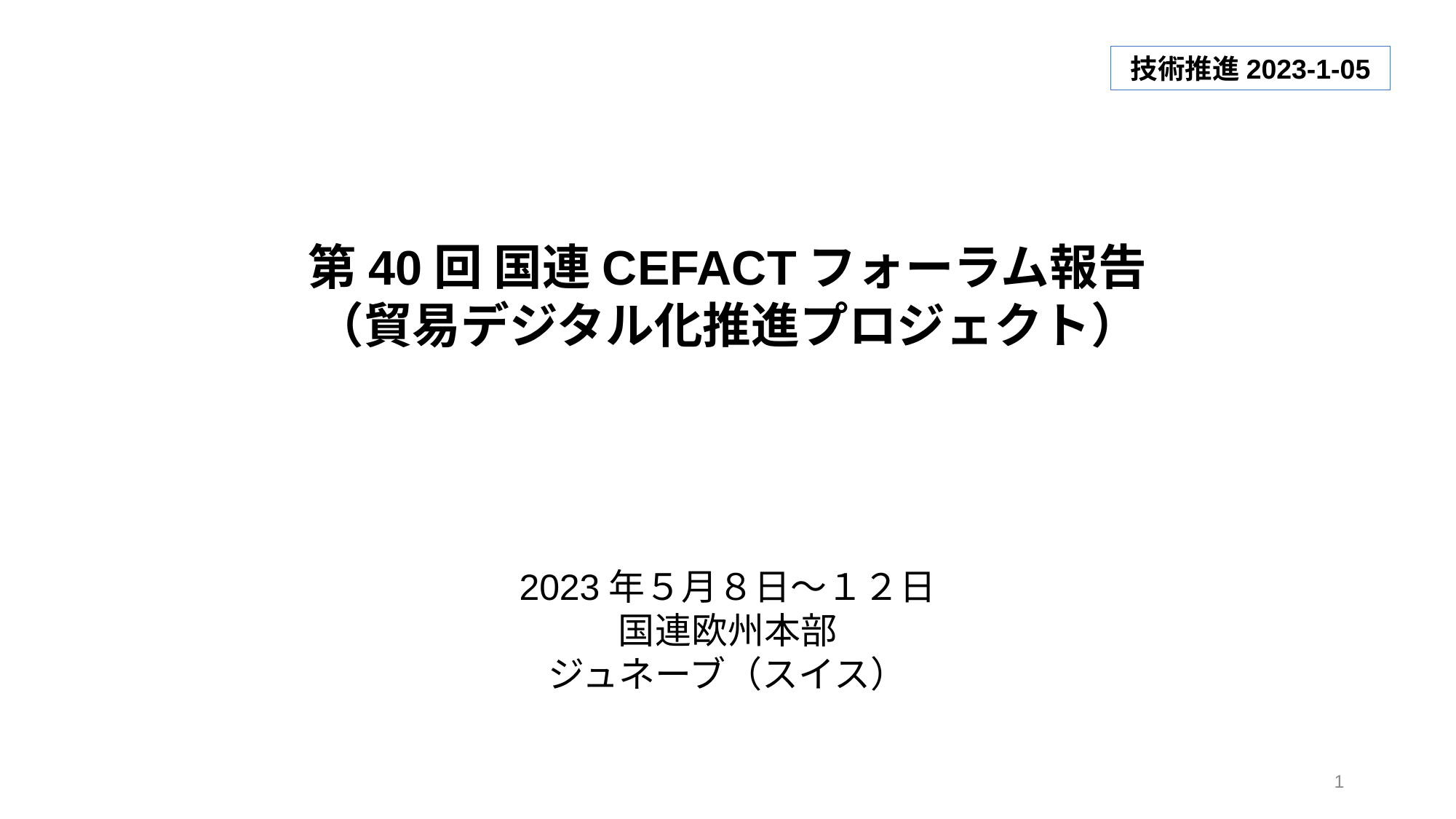

技術推進2023-1-05
第40回 国連CEFACTフォーラム報告
（貿易デジタル化推進プロジェクト）

2023年５月８日～１２日
国連欧州本部
ジュネーブ（スイス）
1